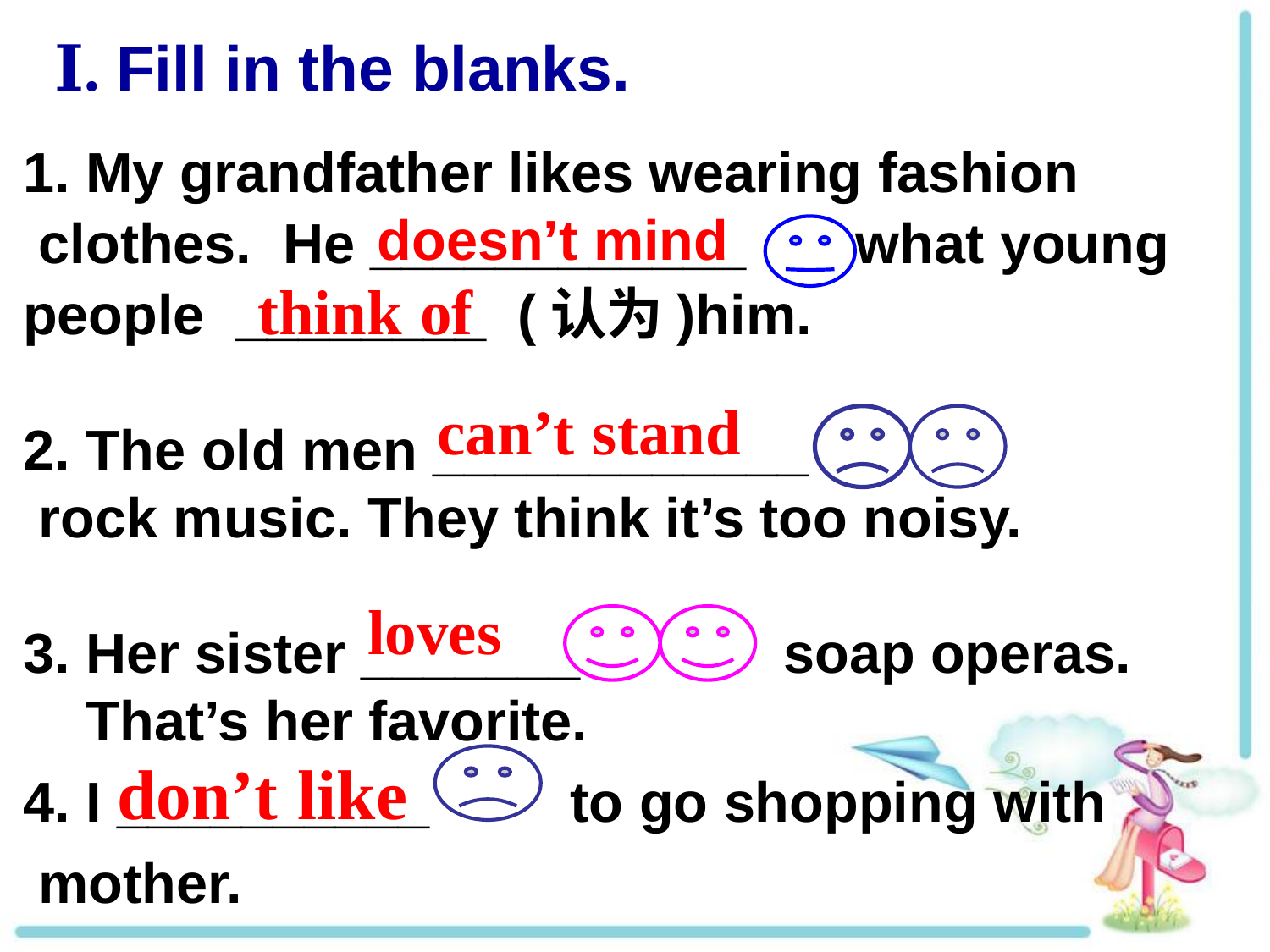

Ⅰ. Fill in the blanks.
1. My grandfather likes wearing fashion
 clothes.  He ____________       what young
people  ________  (认为)him.

2. The old men ____________
 rock music. They think it’s too noisy.

3. Her sister _______             soap operas.
    That’s her favorite.
4. I __________         to go shopping with
 mother.
doesn’t mind

think of
can’t stand

loves

 don’t like